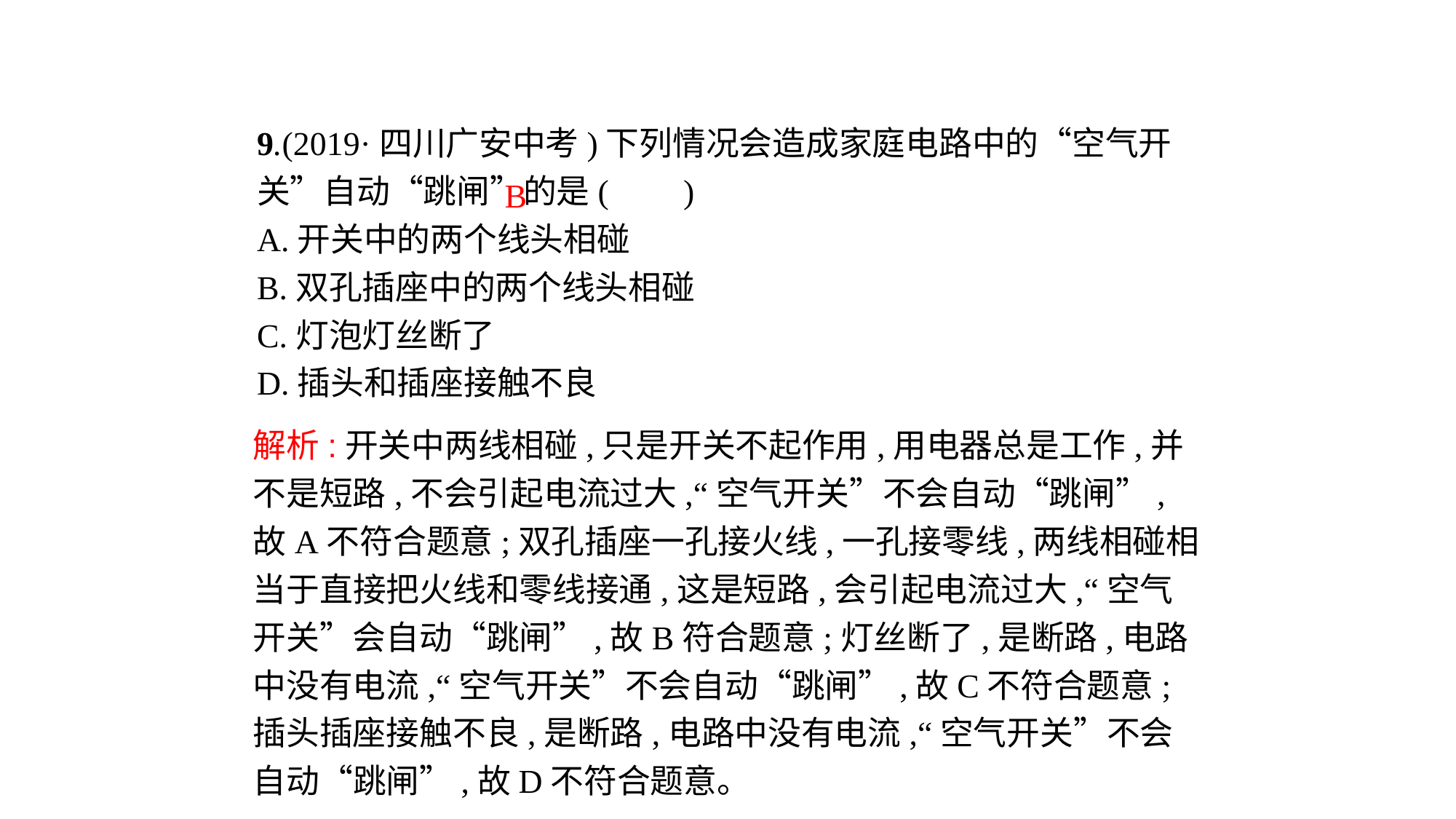

9.(2019·四川广安中考)下列情况会造成家庭电路中的“空气开关”自动“跳闸”的是(   　)
A.开关中的两个线头相碰
B.双孔插座中的两个线头相碰
C.灯泡灯丝断了
D.插头和插座接触不良
B
解析:开关中两线相碰,只是开关不起作用,用电器总是工作,并不是短路,不会引起电流过大,“空气开关”不会自动“跳闸”,故A不符合题意;双孔插座一孔接火线,一孔接零线,两线相碰相当于直接把火线和零线接通,这是短路,会引起电流过大,“空气开关”会自动“跳闸”,故B符合题意;灯丝断了,是断路,电路中没有电流,“空气开关”不会自动“跳闸”,故C不符合题意;插头插座接触不良,是断路,电路中没有电流,“空气开关”不会自动“跳闸”,故D不符合题意。